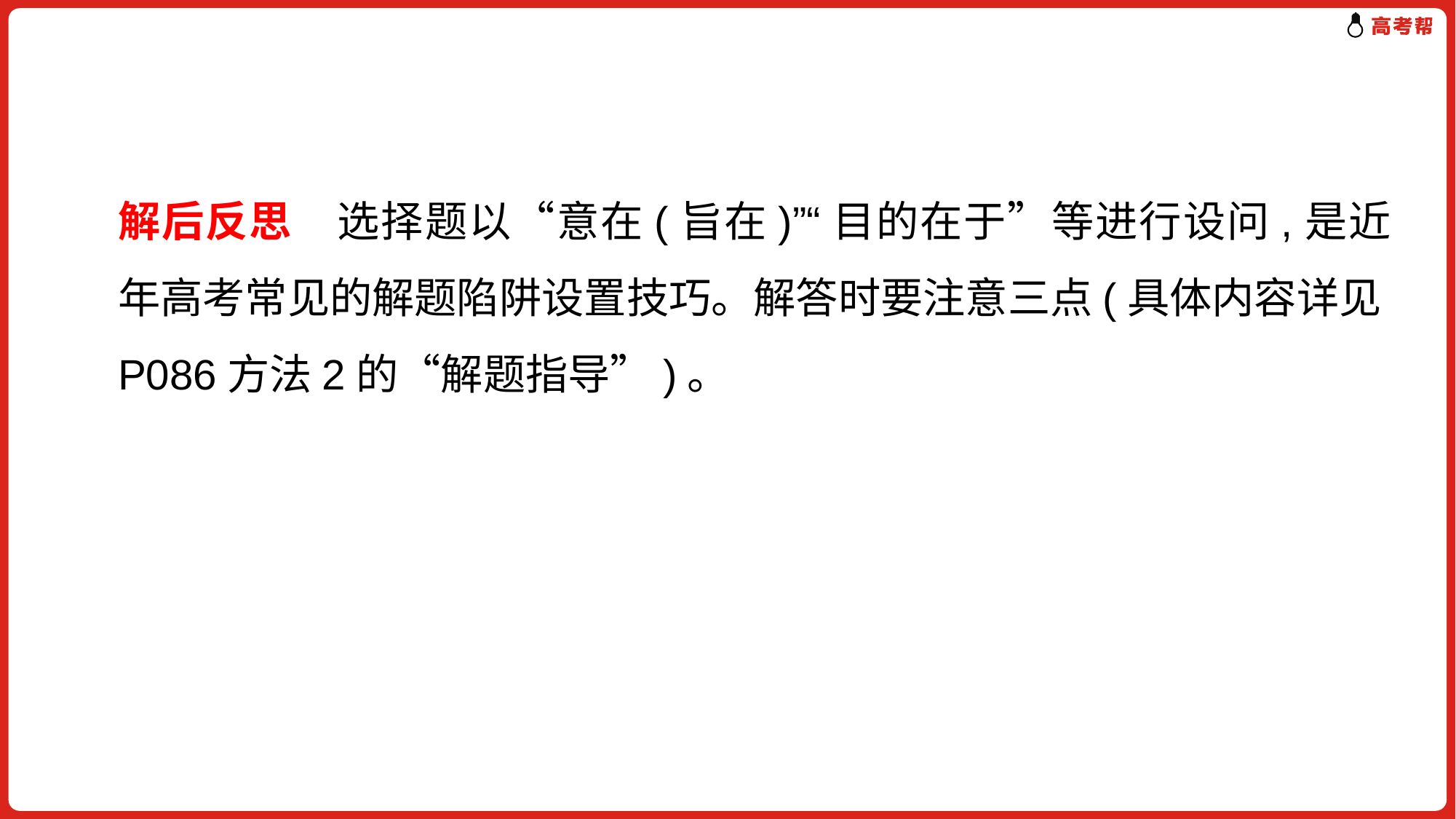

解后反思　选择题以“意在(旨在)”“目的在于”等进行设问,是近年高考常见的解题陷阱设置技巧。解答时要注意三点(具体内容详见P086方法2的“解题指导”)。